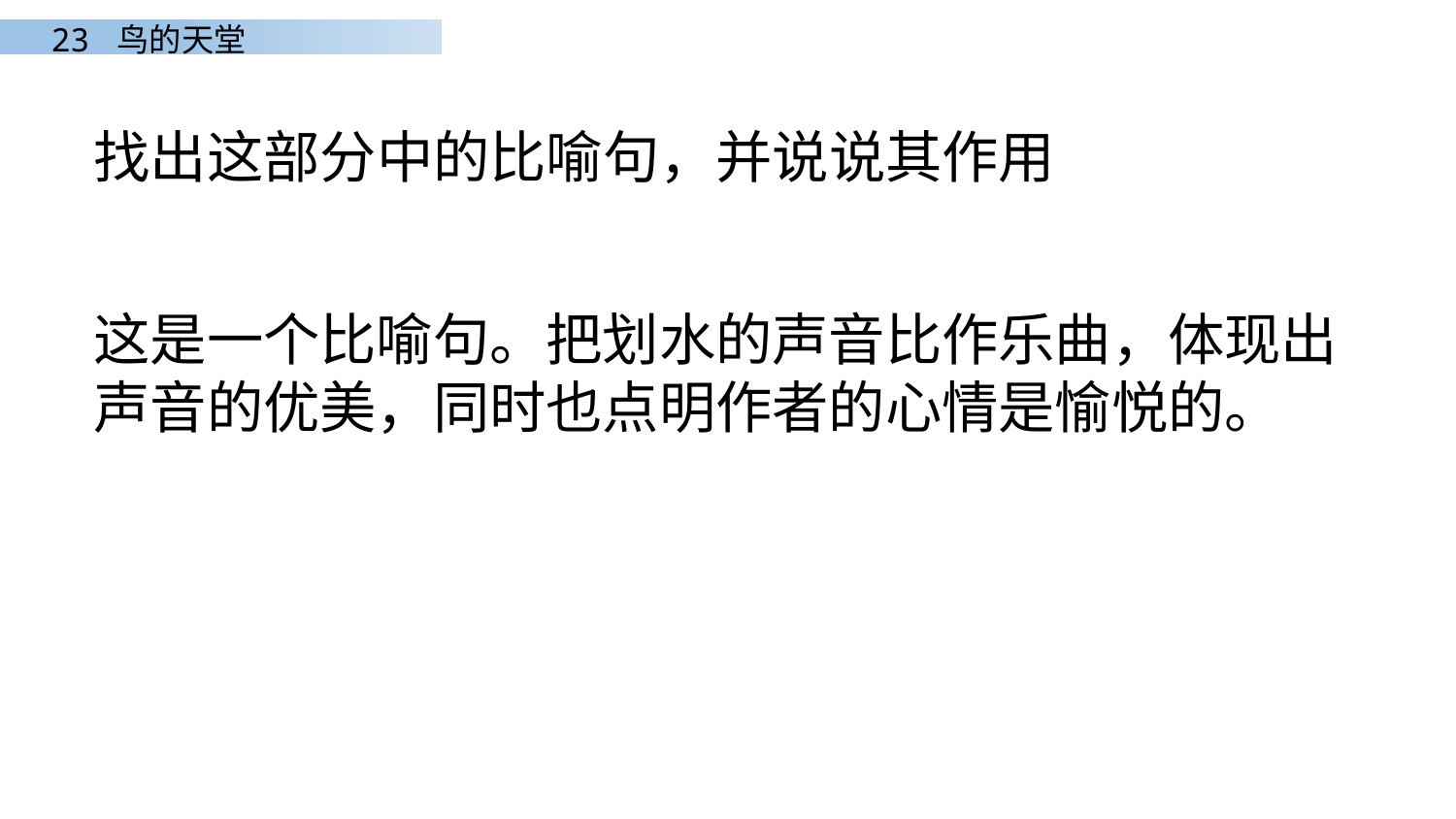

找出这部分中的比喻句，并说说其作用
这是一个比喻句。把划水的声音比作乐曲，体现出声音的优美，同时也点明作者的心情是愉悦的。